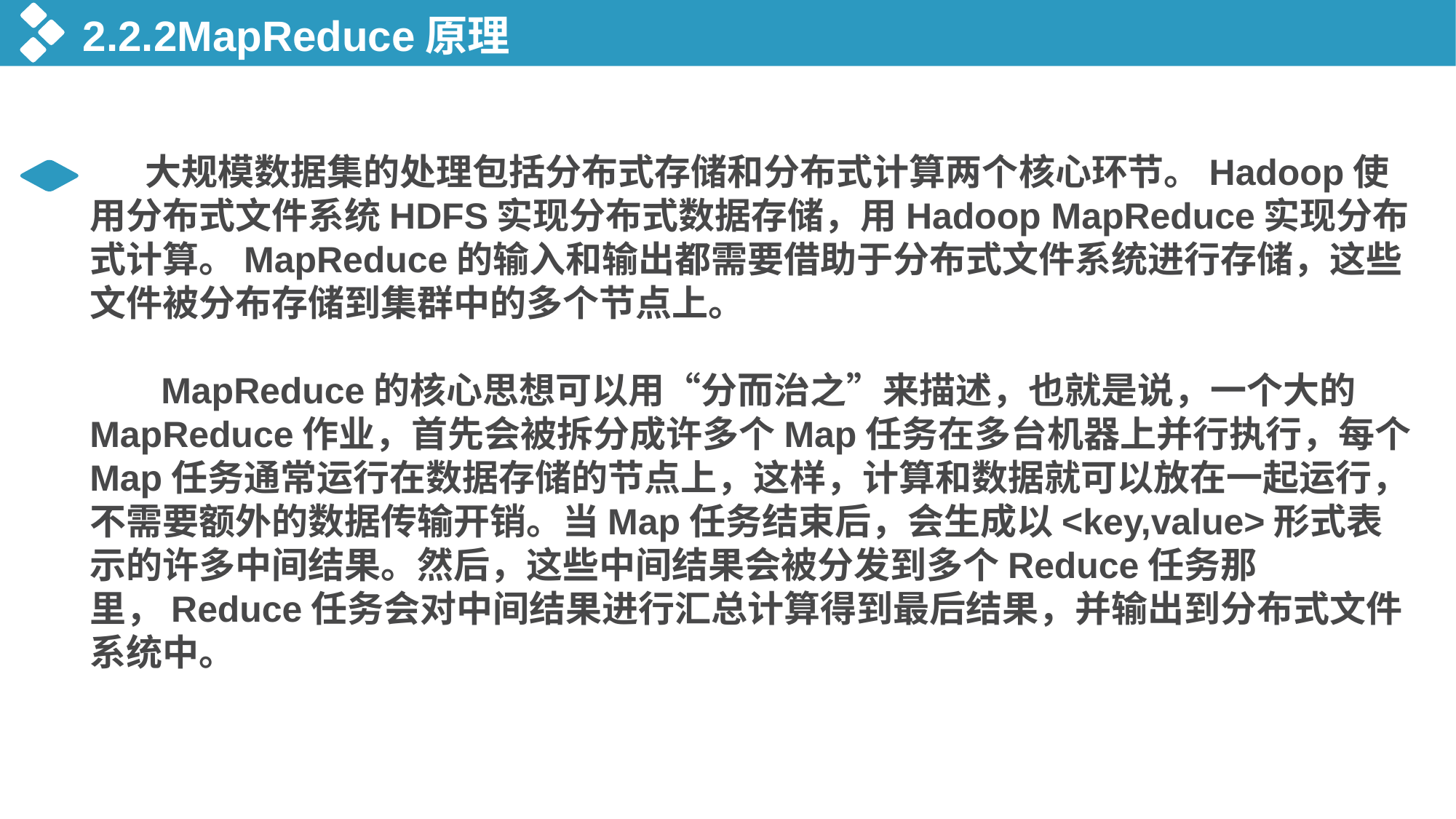

2.2.2MapReduce原理
       大规模数据集的处理包括分布式存储和分布式计算两个核心环节。Hadoop使用分布式文件系统HDFS实现分布式数据存储，用Hadoop MapReduce实现分布式计算。MapReduce的输入和输出都需要借助于分布式文件系统进行存储，这些文件被分布存储到集群中的多个节点上。

       MapReduce的核心思想可以用“分而治之”来描述，也就是说，一个大的MapReduce作业，首先会被拆分成许多个Map任务在多台机器上并行执行，每个Map任务通常运行在数据存储的节点上，这样，计算和数据就可以放在一起运行，不需要额外的数据传输开销。当Map任务结束后，会生成以<key,value>形式表示的许多中间结果。然后，这些中间结果会被分发到多个Reduce任务那里，Reduce任务会对中间结果进行汇总计算得到最后结果，并输出到分布式文件系统中。